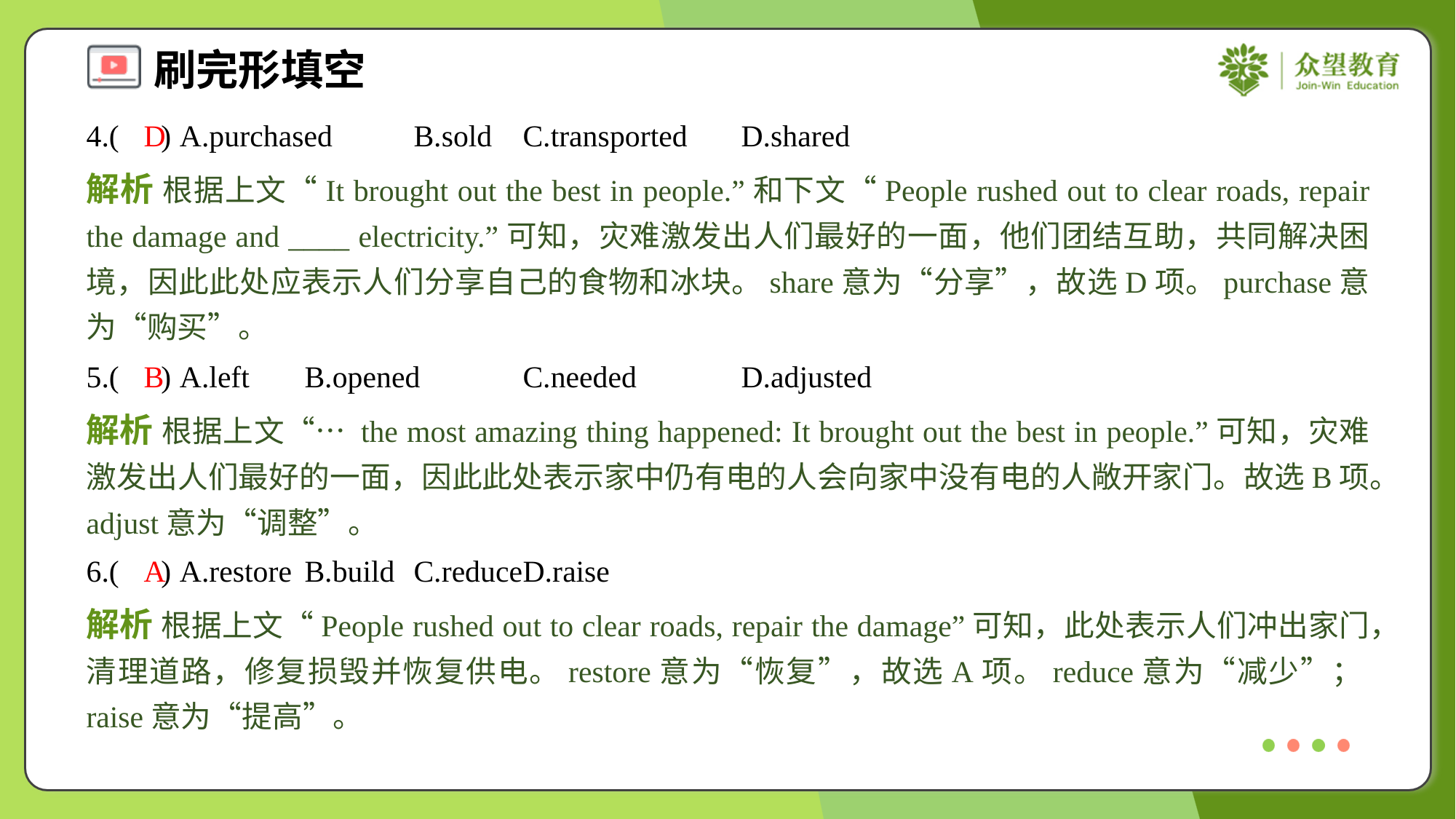

4.(     ) A.purchased	B.sold	C.transported	D.shared
D
解析 根据上文“It brought out the best in people.”和下文“People rushed out to clear roads, repair the damage and ____ electricity.”可知，灾难激发出人们最好的一面，他们团结互助，共同解决困境，因此此处应表示人们分享自己的食物和冰块。share意为“分享”，故选D项。purchase意为“购买”。
5.(     ) A.left	B.opened	C.needed	D.adjusted
B
解析 根据上文“… the most amazing thing happened: It brought out the best in people.”可知，灾难激发出人们最好的一面，因此此处表示家中仍有电的人会向家中没有电的人敞开家门。故选B项。adjust意为“调整”。
6.(     ) A.restore	B.build	C.reduce	D.raise
A
解析 根据上文“People rushed out to clear roads, repair the damage”可知，此处表示人们冲出家门，清理道路，修复损毁并恢复供电。restore意为“恢复”，故选A项。reduce意为“减少”；raise意为“提高”。